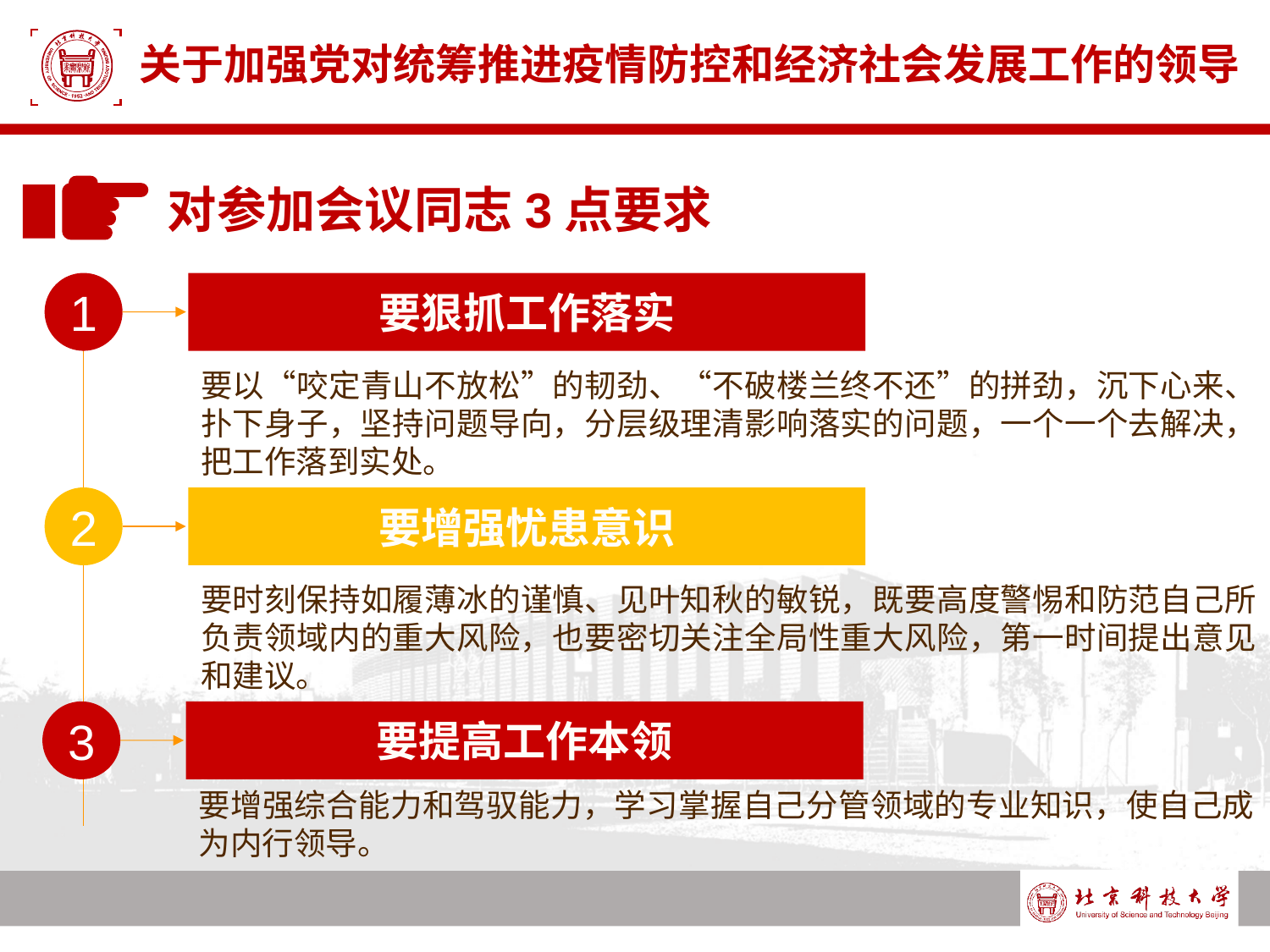

# 关于加强党对统筹推进疫情防控和经济社会发展工作的领导
对参加会议同志3点要求

1
要狠抓工作落实
要以“咬定青山不放松”的韧劲、“不破楼兰终不还”的拼劲，沉下心来、扑下身子，坚持问题导向，分层级理清影响落实的问题，一个一个去解决，把工作落到实处。
2
要增强忧患意识
要时刻保持如履薄冰的谨慎、见叶知秋的敏锐，既要高度警惕和防范自己所负责领域内的重大风险，也要密切关注全局性重大风险，第一时间提出意见和建议。
3
要提高工作本领
要增强综合能力和驾驭能力，学习掌握自己分管领域的专业知识，使自己成为内行领导。